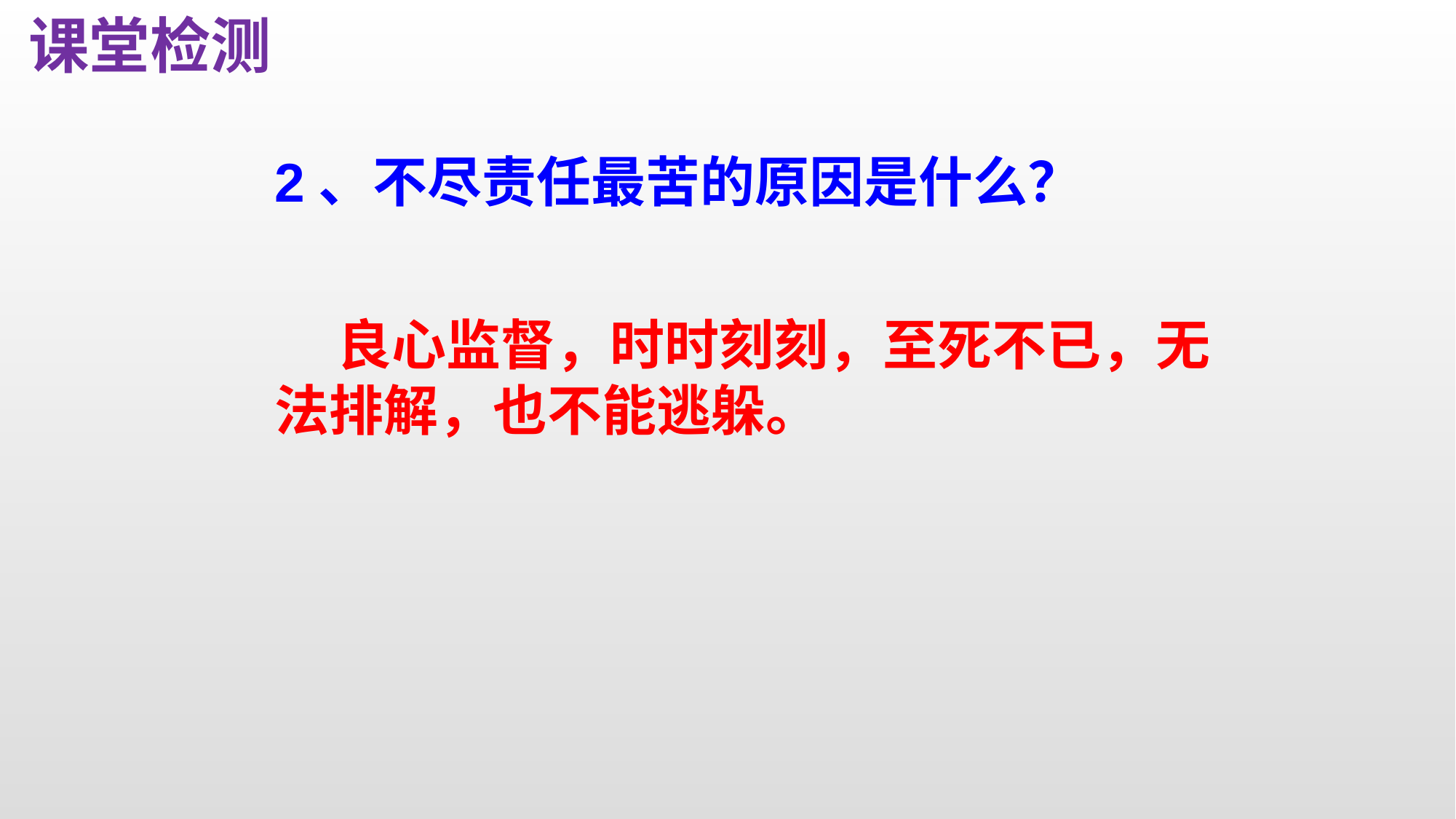

课堂检测
2、不尽责任最苦的原因是什么？
    良心监督，时时刻刻，至死不已，无法排解，也不能逃躲。